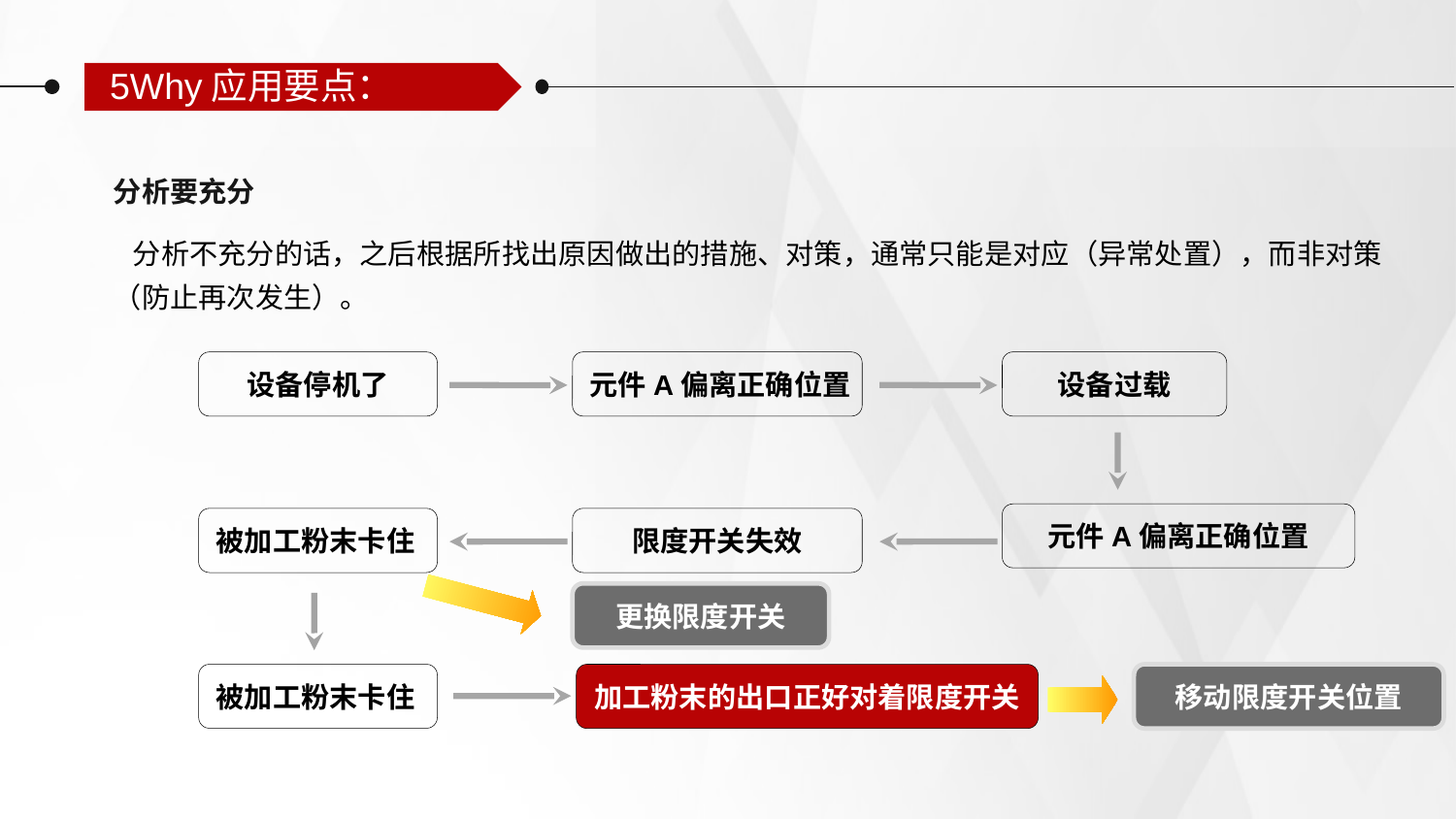

5Why应用要点：

分析要充分
  分析不充分的话，之后根据所找出原因做出的措施、对策，通常只能是对应（异常处置），而非对策（防止再次发生）。
设备停机了
元件A偏离正确位置
设备过载

元件A偏离正确位置
被加工粉末卡住
限度开关失效

更换限度开关

被加工粉末卡住
加工粉末的出口正好对着限度开关
移动限度开关位置